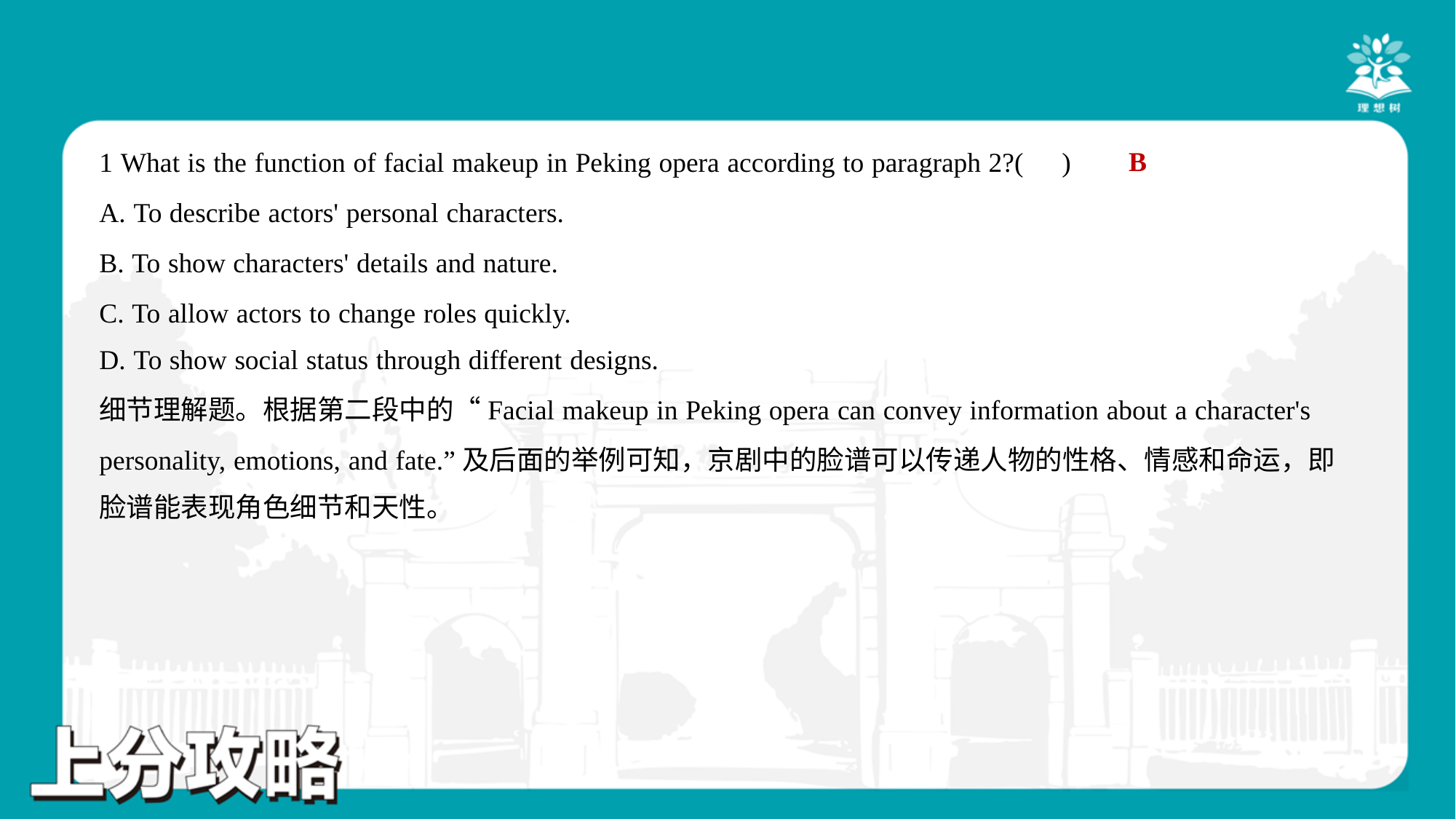

B
1 What is the function of facial makeup in Peking opera according to paragraph 2?(     )
A. To describe actors' personal characters.
B. To show characters' details and nature.
C. To allow actors to change roles quickly.
D. To show social status through different designs.
细节理解题。根据第二段中的“Facial makeup in Peking opera can convey information about a character's
personality, emotions, and fate.”及后面的举例可知，京剧中的脸谱可以传递人物的性格、情感和命运，即
脸谱能表现角色细节和天性。